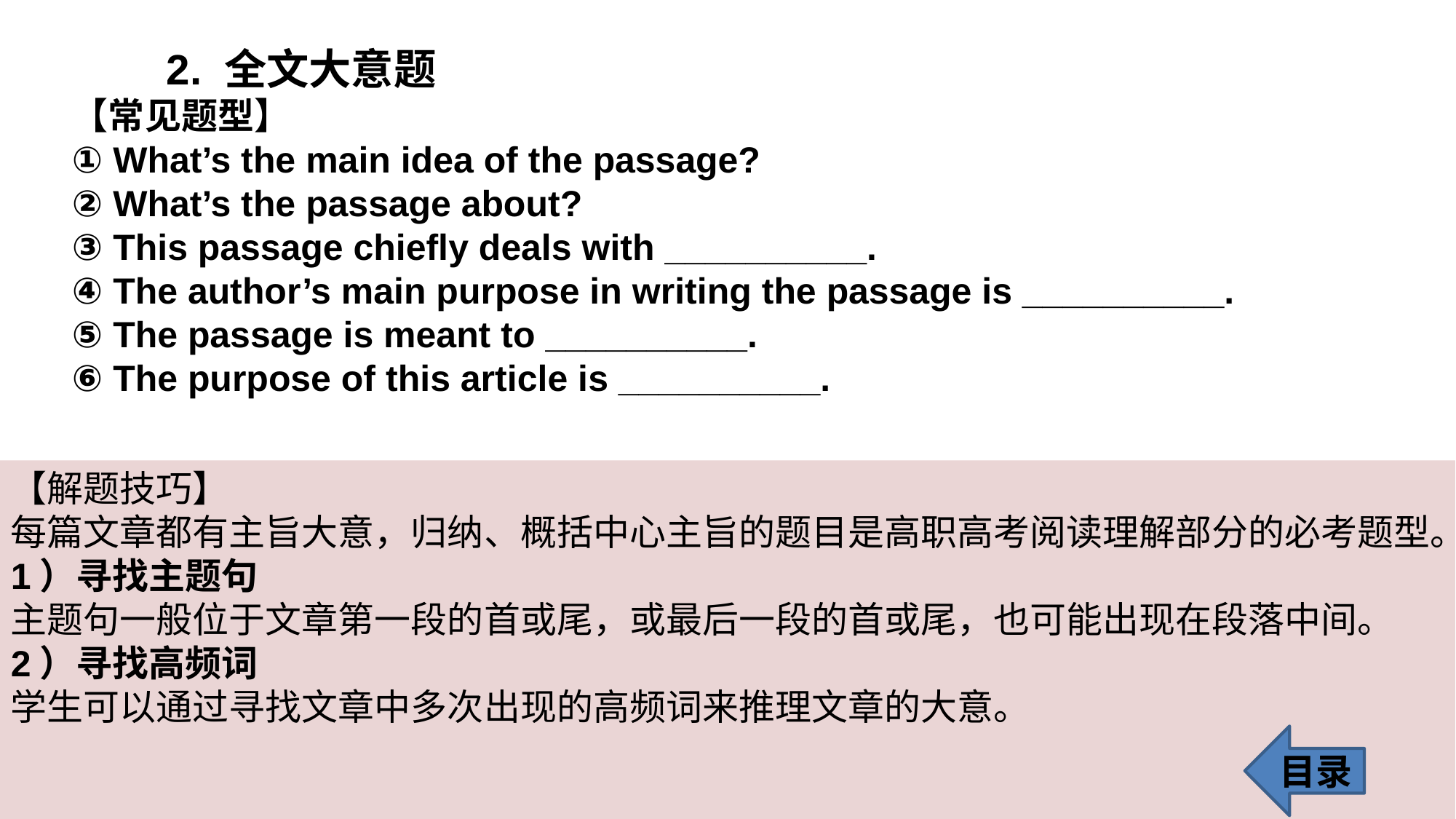

2. 全文大意题
【常见题型】
① What’s the main idea of the passage?
② What’s the passage about?
③ This passage chiefly deals with __________.
④ The author’s main purpose in writing the passage is __________.
⑤ The passage is meant to __________.
⑥ The purpose of this article is __________.

【解题技巧】
每篇文章都有主旨大意，归纳、概括中心主旨的题目是高职高考阅读理解部分的必考题型。
1）寻找主题句
主题句一般位于文章第一段的首或尾，或最后一段的首或尾，也可能出现在段落中间。
2）寻找高频词
学生可以通过寻找文章中多次出现的高频词来推理文章的大意。
目录
12